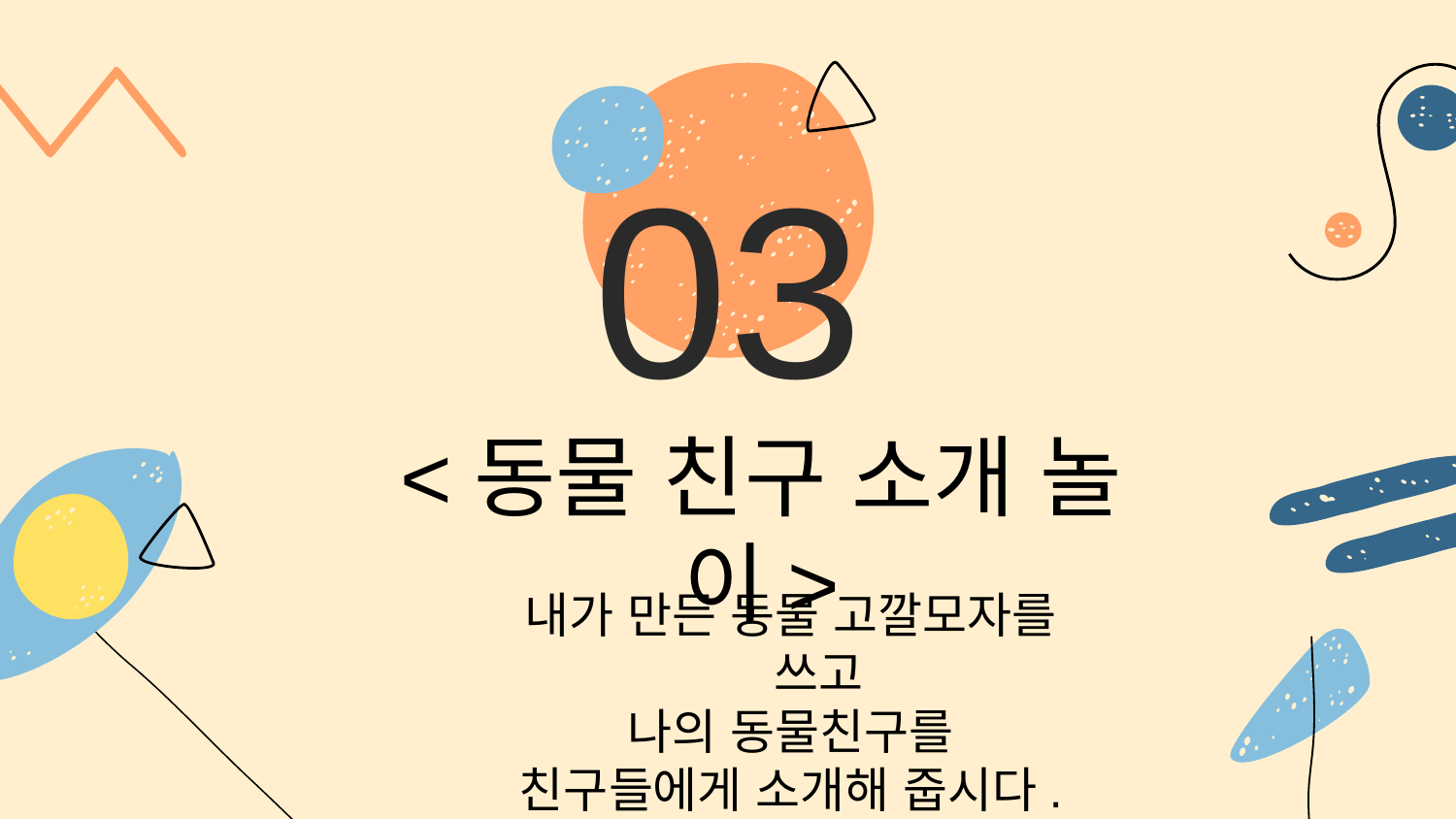

# 03
<동물 친구 소개 놀이>
내가 만든 동물 고깔모자를 쓰고
나의 동물친구를
친구들에게 소개해 줍시다.